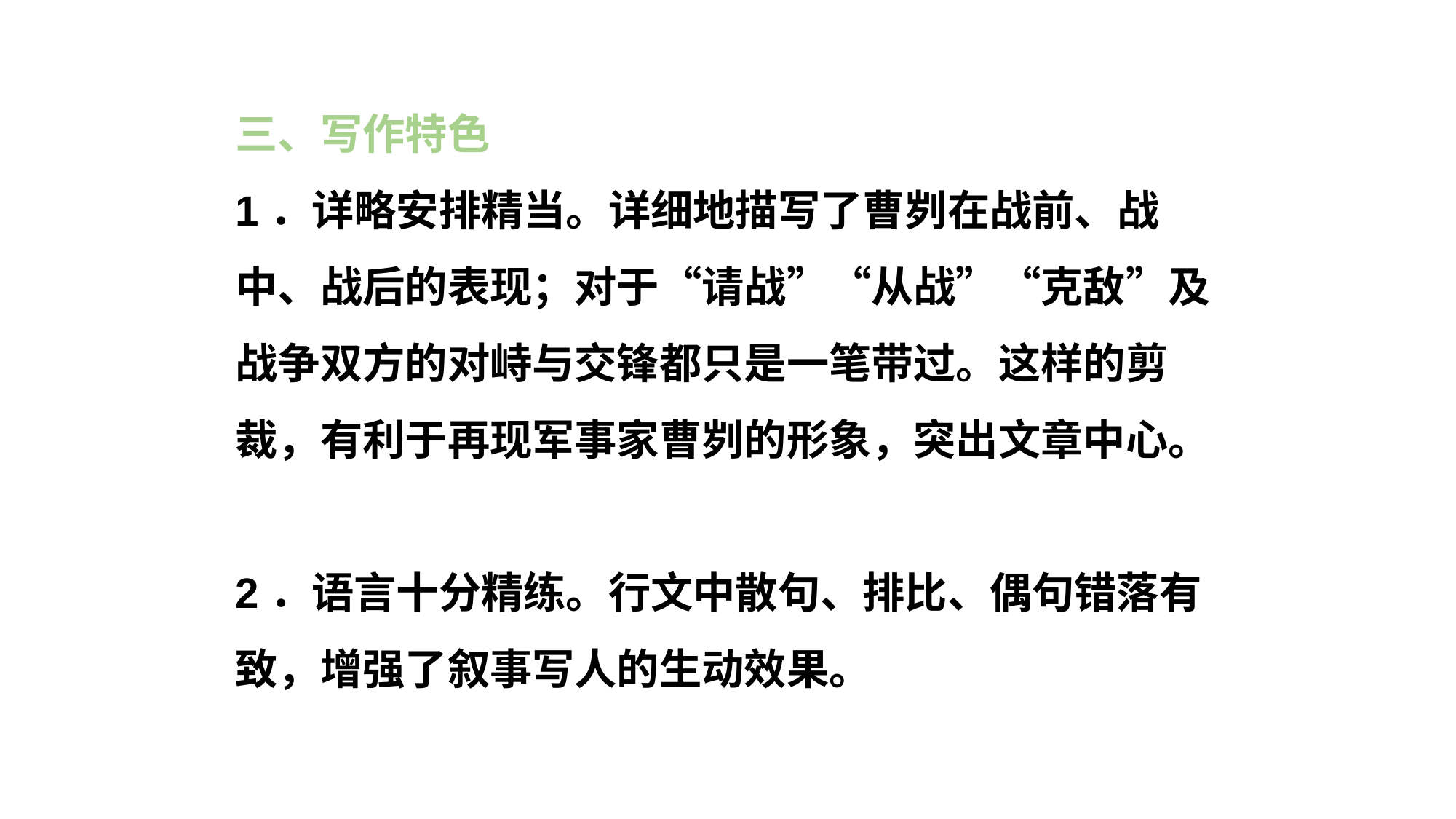

三、写作特色
1．详略安排精当。详细地描写了曹刿在战前、战中、战后的表现；对于“请战”“从战”“克敌”及战争双方的对峙与交锋都只是一笔带过。这样的剪裁，有利于再现军事家曹刿的形象，突出文章中心。

2．语言十分精练。行文中散句、排比、偶句错落有致，增强了叙事写人的生动效果。